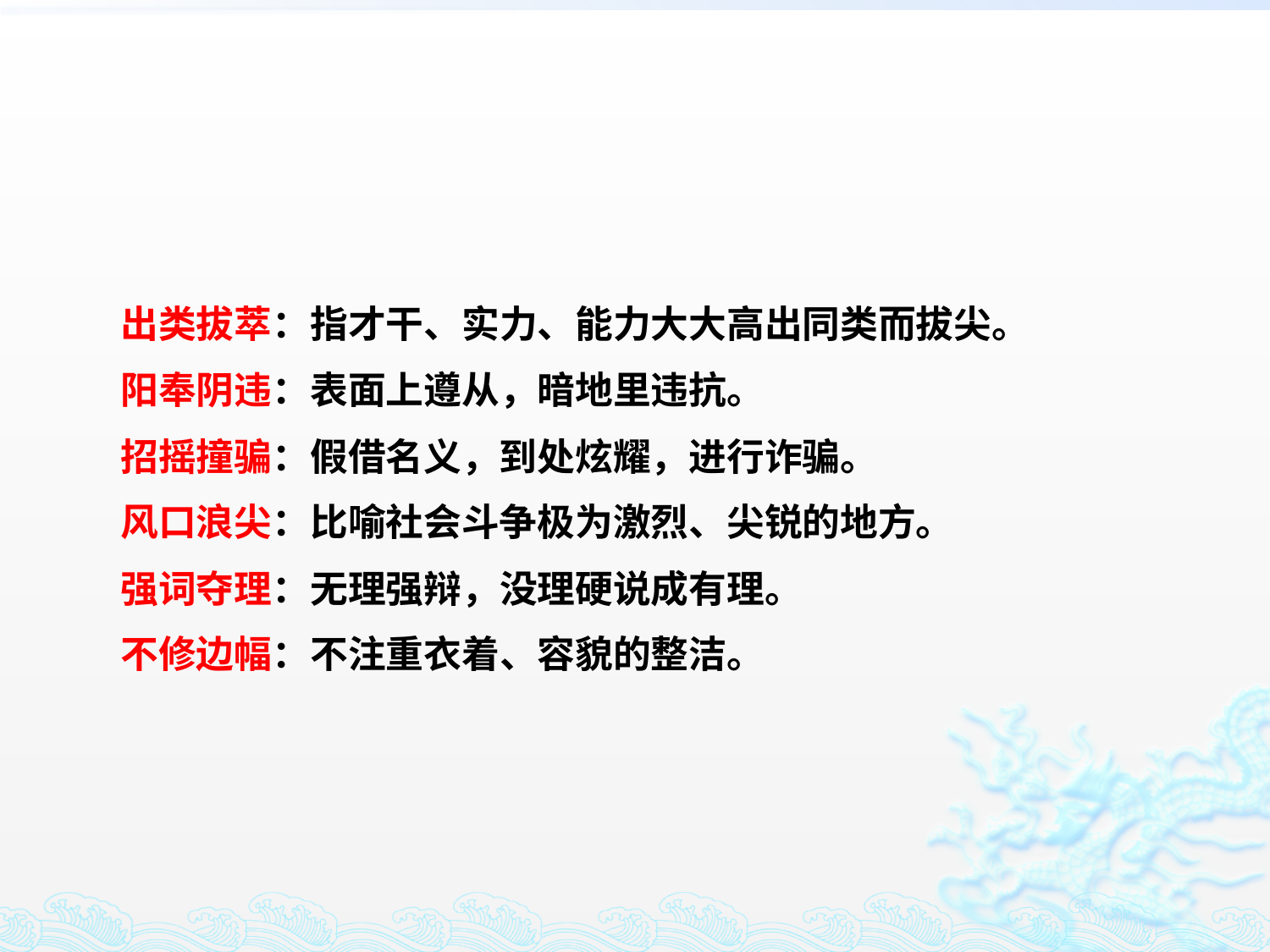

出类拔萃：指才干、实力、能力大大高出同类而拔尖。
阳奉阴违：表面上遵从，暗地里违抗。
招摇撞骗：假借名义，到处炫耀，进行诈骗。
风口浪尖：比喻社会斗争极为激烈、尖锐的地方。
强词夺理：无理强辩，没理硬说成有理。
不修边幅：不注重衣着、容貌的整洁。